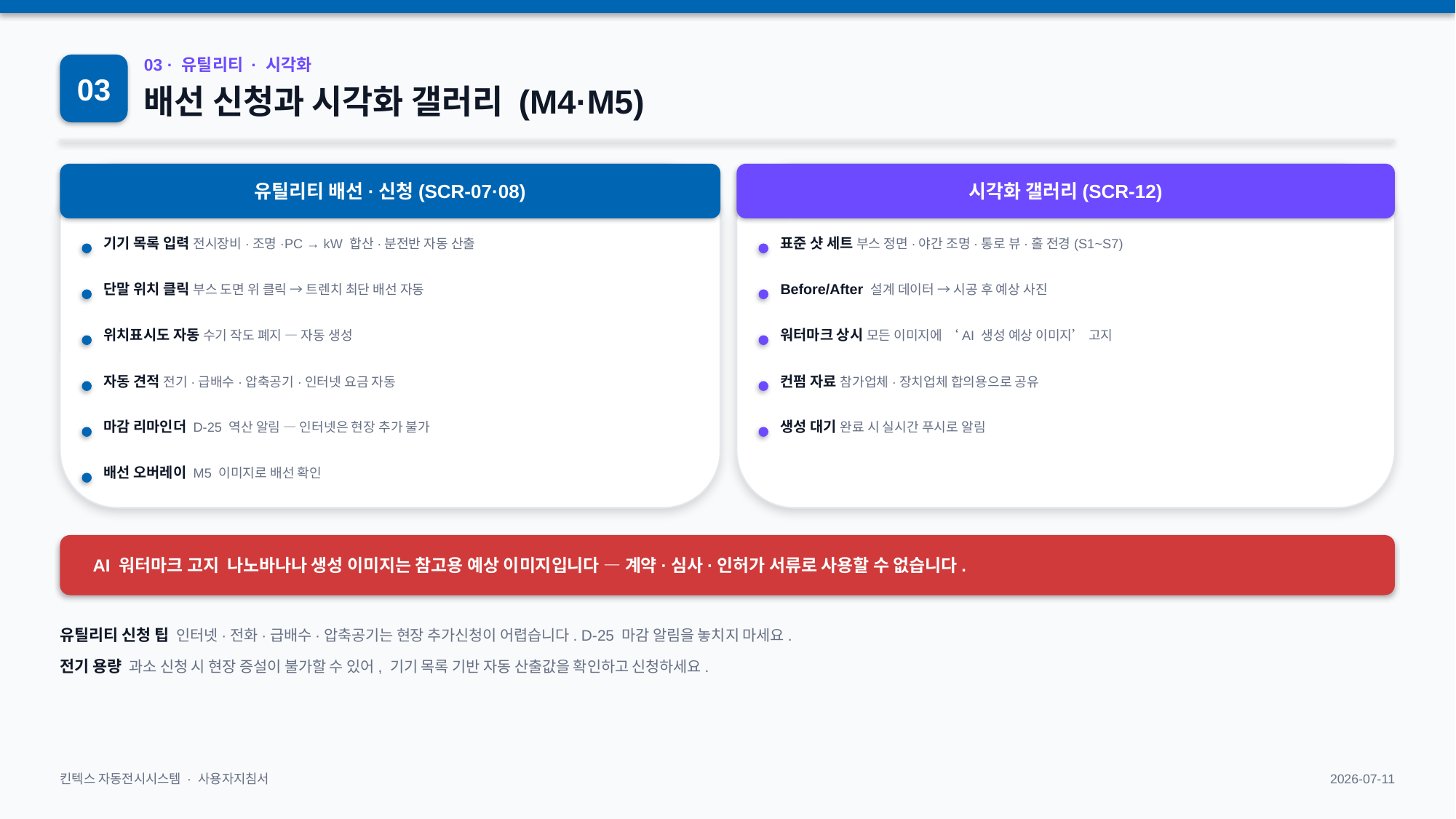

03
03 · 유틸리티 · 시각화
배선 신청과 시각화 갤러리 (M4·M5)

유틸리티 배선·신청(SCR-07·08)

시각화 갤러리(SCR-12)
기기 목록 입력 전시장비·조명·PC → kW 합산·분전반 자동 산출
표준 샷 세트 부스 정면·야간 조명·통로 뷰·홀 전경(S1~S7)

단말 위치 클릭 부스 도면 위 클릭 → 트렌치 최단 배선 자동
Before/After 설계 데이터 → 시공 후 예상 사진

위치표시도 자동 수기 작도 폐지 — 자동 생성
워터마크 상시 모든 이미지에 ‘AI 생성 예상 이미지’ 고지

자동 견적 전기·급배수·압축공기·인터넷 요금 자동
컨펌 자료 참가업체·장치업체 합의용으로 공유

마감 리마인더 D-25 역산 알림 — 인터넷은 현장 추가 불가
생성 대기 완료 시 실시간 푸시로 알림

배선 오버레이 M5 이미지로 배선 확인

AI 워터마크 고지  나노바나나 생성 이미지는 참고용 예상 이미지입니다 — 계약·심사·인허가 서류로 사용할 수 없습니다.
유틸리티 신청 팁  인터넷·전화·급배수·압축공기는 현장 추가신청이 어렵습니다. D-25 마감 알림을 놓치지 마세요.
전기 용량  과소 신청 시 현장 증설이 불가할 수 있어, 기기 목록 기반 자동 산출값을 확인하고 신청하세요.
킨텍스 자동전시시스템 · 사용자지침서
2026-07-11